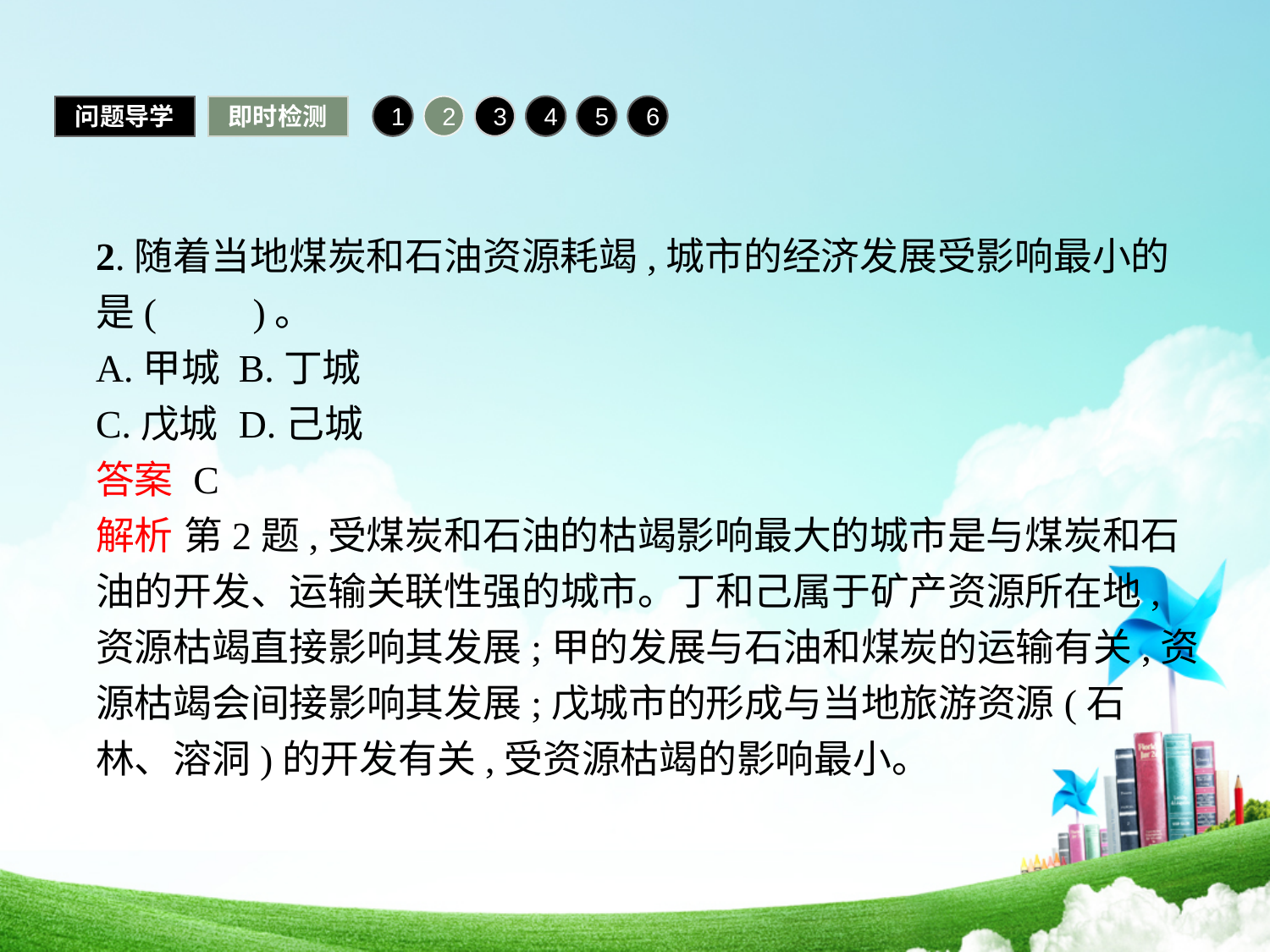

问题导学
即时检测
1
2
3
4
5
6
2.随着当地煤炭和石油资源耗竭,城市的经济发展受影响最小的是(　　)。
A.甲城	B.丁城
C.戊城	D.己城
答案 C
解析 第2题,受煤炭和石油的枯竭影响最大的城市是与煤炭和石油的开发、运输关联性强的城市。丁和己属于矿产资源所在地,资源枯竭直接影响其发展;甲的发展与石油和煤炭的运输有关,资源枯竭会间接影响其发展;戊城市的形成与当地旅游资源(石林、溶洞)的开发有关,受资源枯竭的影响最小。